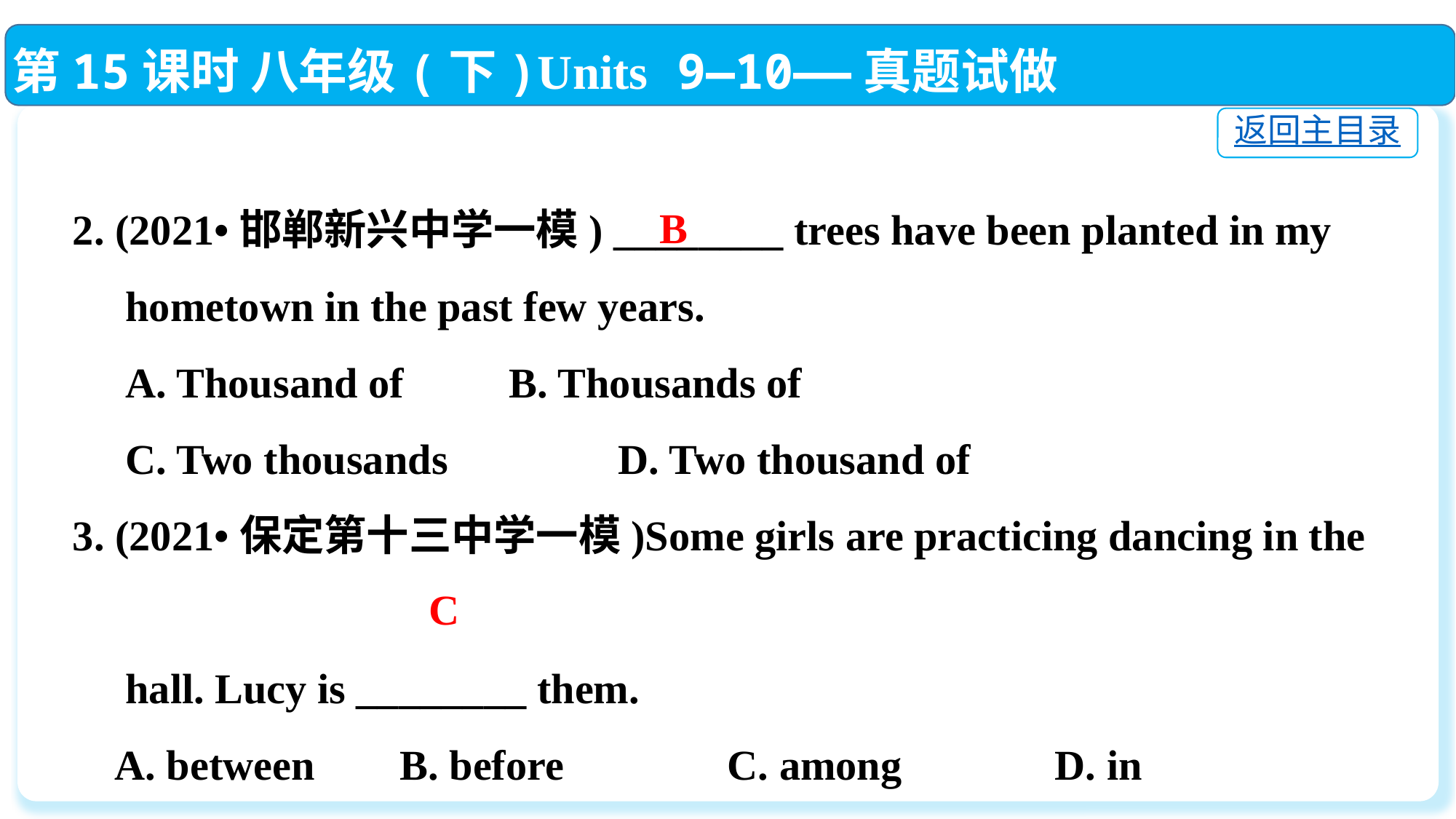

第15课时 八年级(下)Units 9—10——真题试做

返回主目录
2. (2021•邯郸新兴中学一模) ________ trees have been planted in my
     hometown in the past few years.
     A. Thousand of　	B. Thousands of
     C. Two thousands　 	D. Two thousand of
3. (2021•保定第十三中学一模)Some girls are practicing dancing in the
     hall. Lucy is ________ them.
    A. between　	B. before　 	C. among　 	D. in
B
C